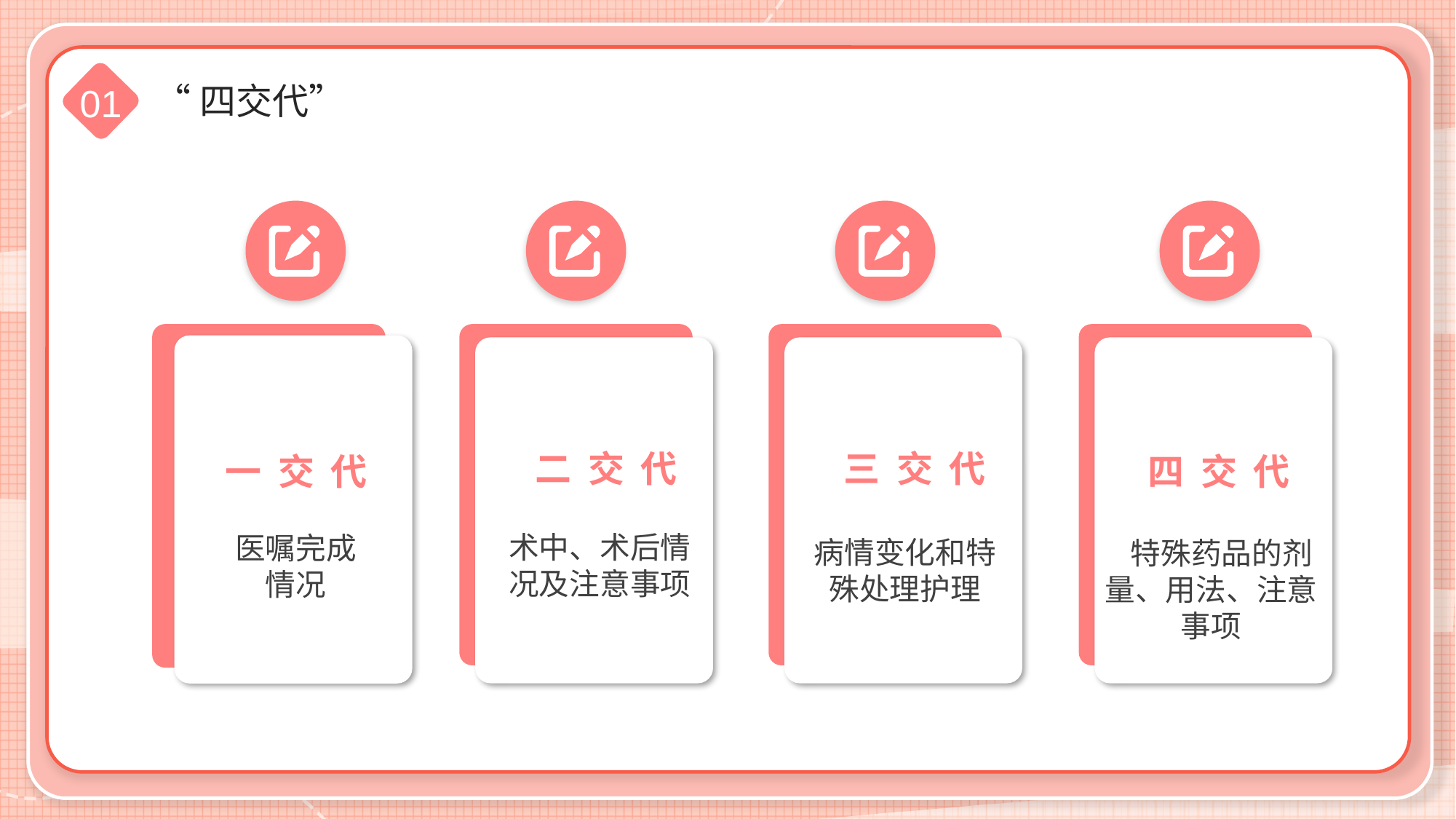

“四交代”
01

一  交  代
医嘱完成
情况

二  交  代
术中、术后情况及注意事项

三  交  代
病情变化和特殊处理护理

四  交  代
  特殊药品的剂量、用法、注意事项